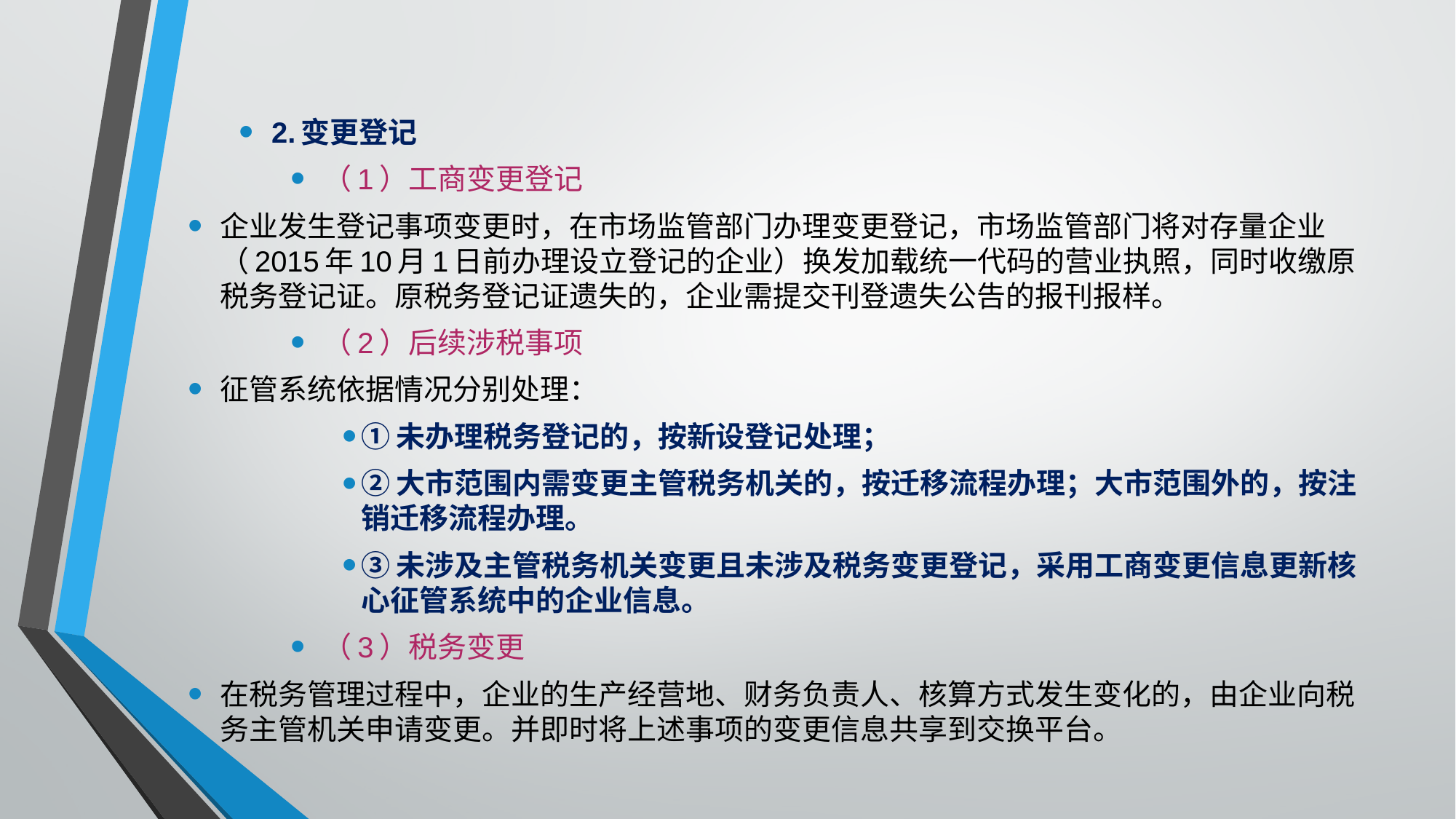

2.变更登记
（1）工商变更登记
企业发生登记事项变更时，在市场监管部门办理变更登记，市场监管部门将对存量企业（2015年10月1日前办理设立登记的企业）换发加载统一代码的营业执照，同时收缴原税务登记证。原税务登记证遗失的，企业需提交刊登遗失公告的报刊报样。
（2）后续涉税事项
征管系统依据情况分别处理：
①未办理税务登记的，按新设登记处理；
②大市范围内需变更主管税务机关的，按迁移流程办理；大市范围外的，按注销迁移流程办理。
③未涉及主管税务机关变更且未涉及税务变更登记，采用工商变更信息更新核心征管系统中的企业信息。
（3）税务变更
在税务管理过程中，企业的生产经营地、财务负责人、核算方式发生变化的，由企业向税务主管机关申请变更。并即时将上述事项的变更信息共享到交换平台。